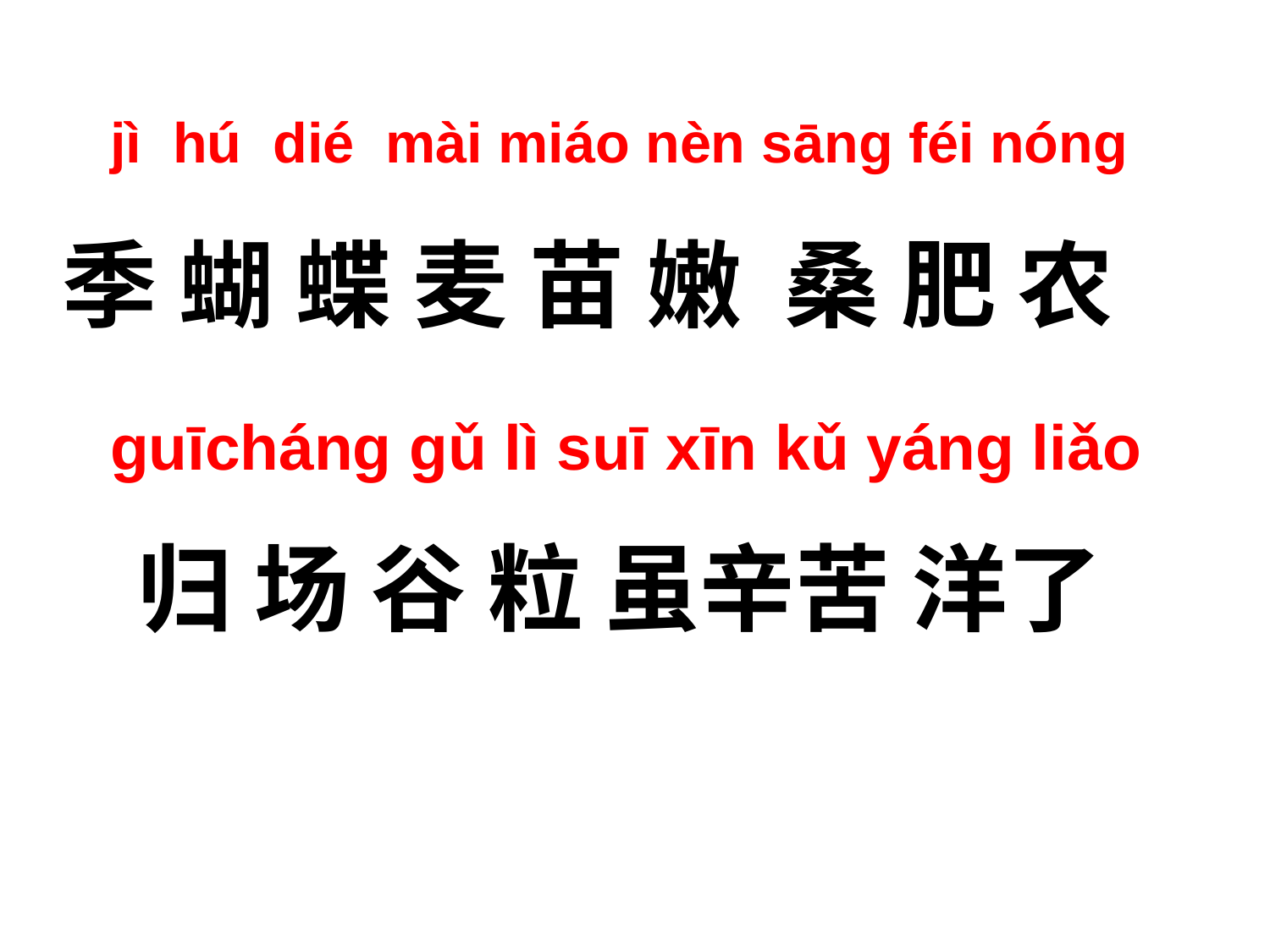

jì  hú  dié  mài miáo nèn sāng féi nóng
季 蝴 蝶 麦 苗 嫩  桑 肥 农
guīcháng gǔ lì suī xīn kǔ yáng liǎo
归 场 谷 粒 虽辛苦 洋了